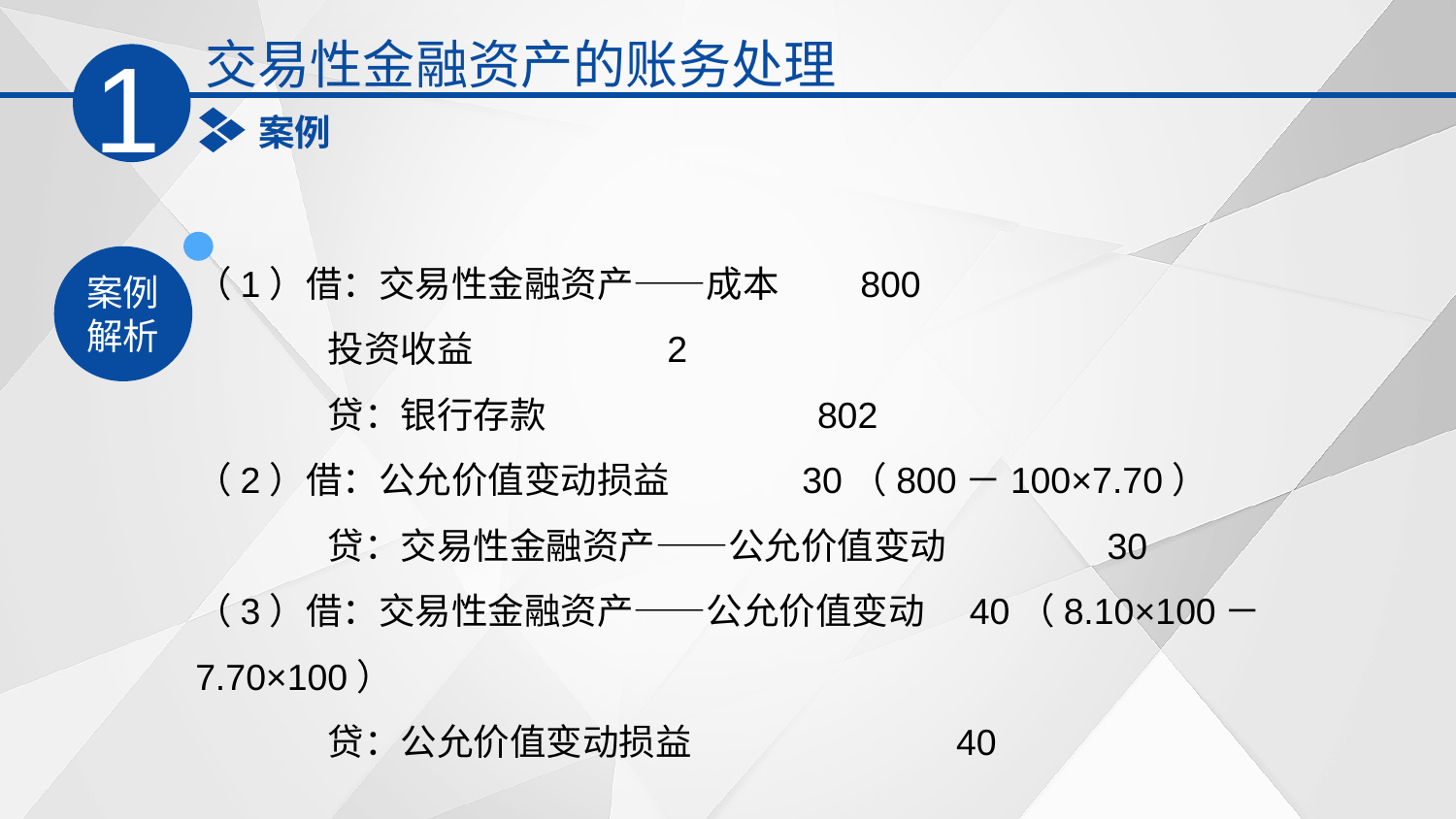

交易性金融资产的账务处理
1

案例

案例
解析
（1）借：交易性金融资产——成本　　800
               投资收益                  　2
               贷：银行存款　　                       802
（2）借：公允价值变动损益               30（800－100×7.70）
               贷：交易性金融资产——公允价值变动　              30
（3）借：交易性金融资产——公允价值变动　40（8.10×100－7.70×100）
               贷：公允价值变动损益                               40